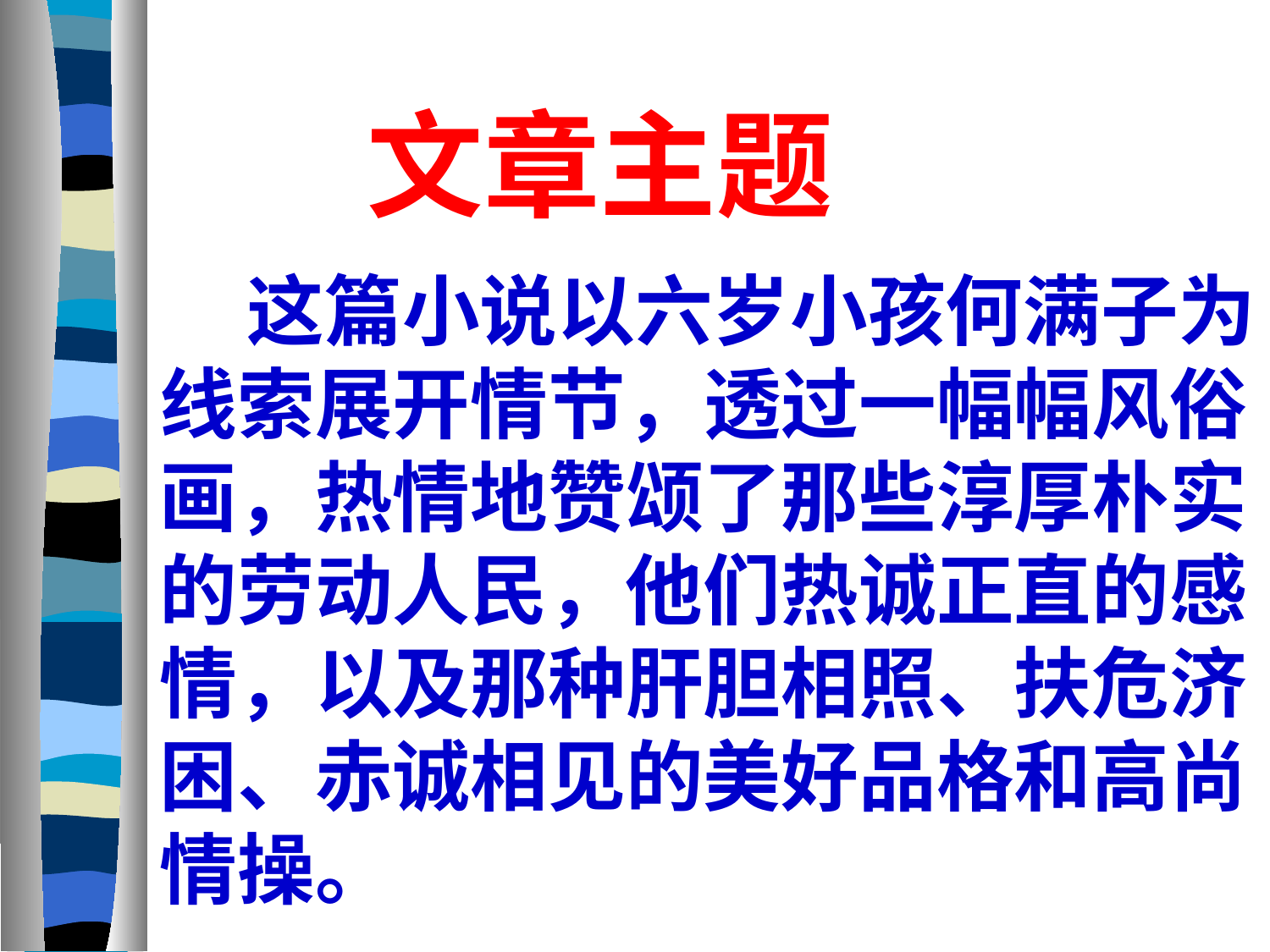

文章主题
     这篇小说以六岁小孩何满子为线索展开情节，透过一幅幅风俗画，热情地赞颂了那些淳厚朴实的劳动人民，他们热诚正直的感情，以及那种肝胆相照、扶危济困、赤诚相见的美好品格和高尚情操。